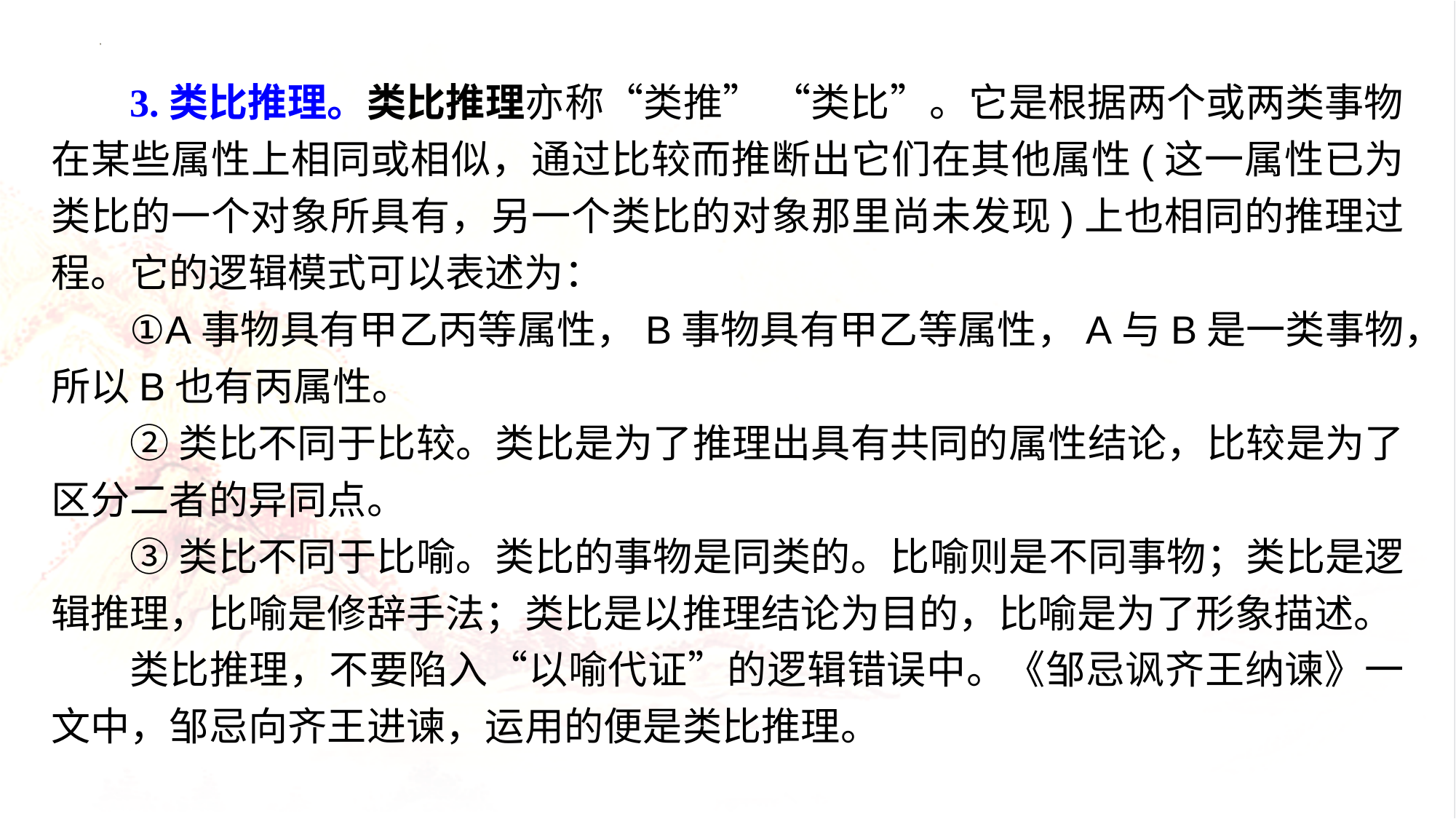

3.类比推理。类比推理亦称“类推” “类比”。它是根据两个或两类事物在某些属性上相同或相似，通过比较而推断出它们在其他属性(这一属性已为类比的一个对象所具有，另一个类比的对象那里尚未发现)上也相同的推理过程。它的逻辑模式可以表述为：
①A事物具有甲乙丙等属性，B事物具有甲乙等属性，A与B是一类事物，所以B也有丙属性。
②类比不同于比较。类比是为了推理出具有共同的属性结论，比较是为了区分二者的异同点。
③类比不同于比喻。类比的事物是同类的。比喻则是不同事物；类比是逻辑推理，比喻是修辞手法；类比是以推理结论为目的，比喻是为了形象描述。
类比推理，不要陷入“以喻代证”的逻辑错误中。《邹忌讽齐王纳谏》一文中，邹忌向齐王进谏，运用的便是类比推理。